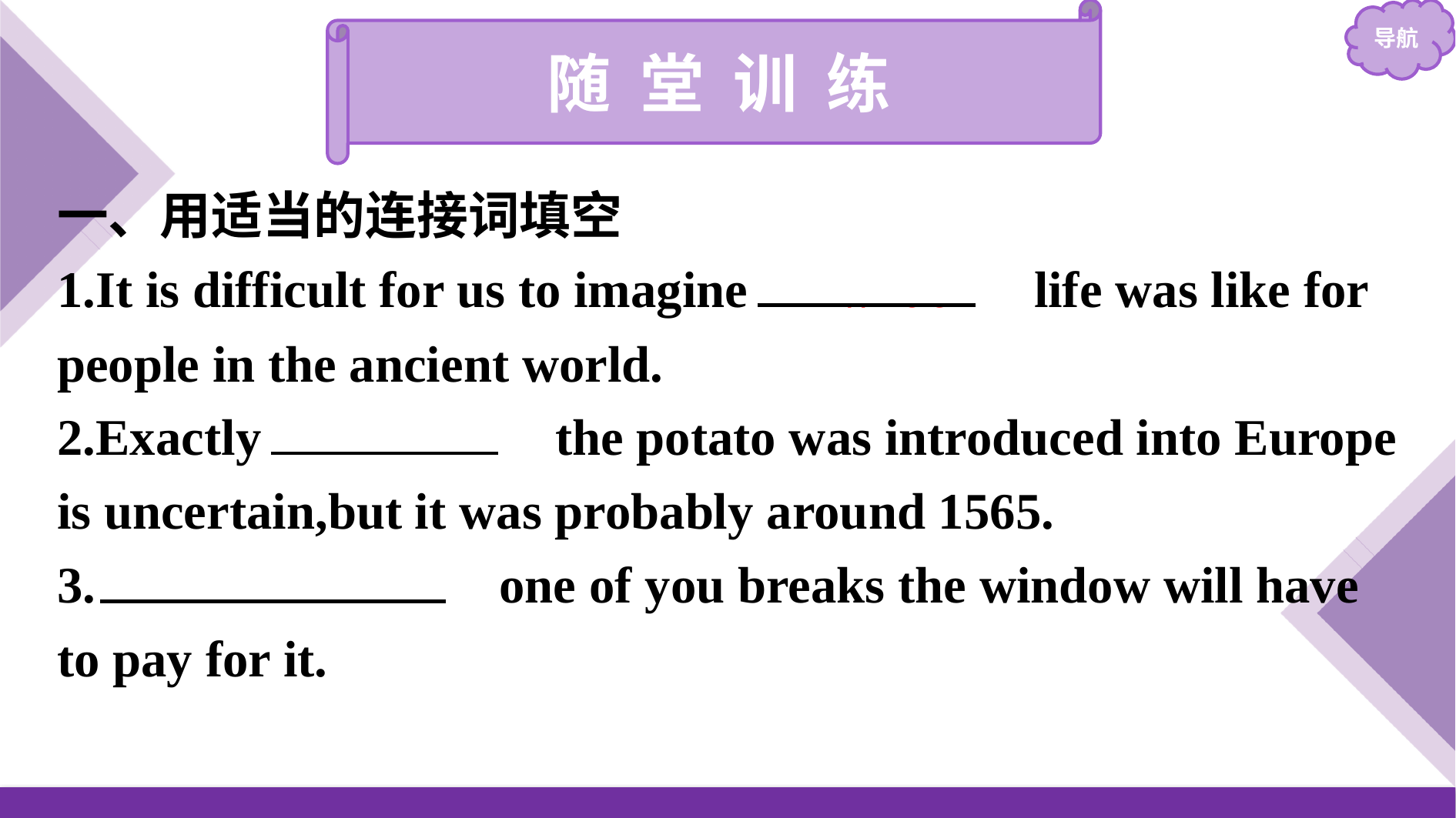

随  堂  训  练
一、用适当的连接词填空
1.It is difficult for us to imagine 　what　 life was like for people in the ancient world.
2.Exactly 　when　 the potato was introduced into Europe is uncertain,but it was probably around 1565.
3.　Whichever　 one of you breaks the window will have to pay for it.